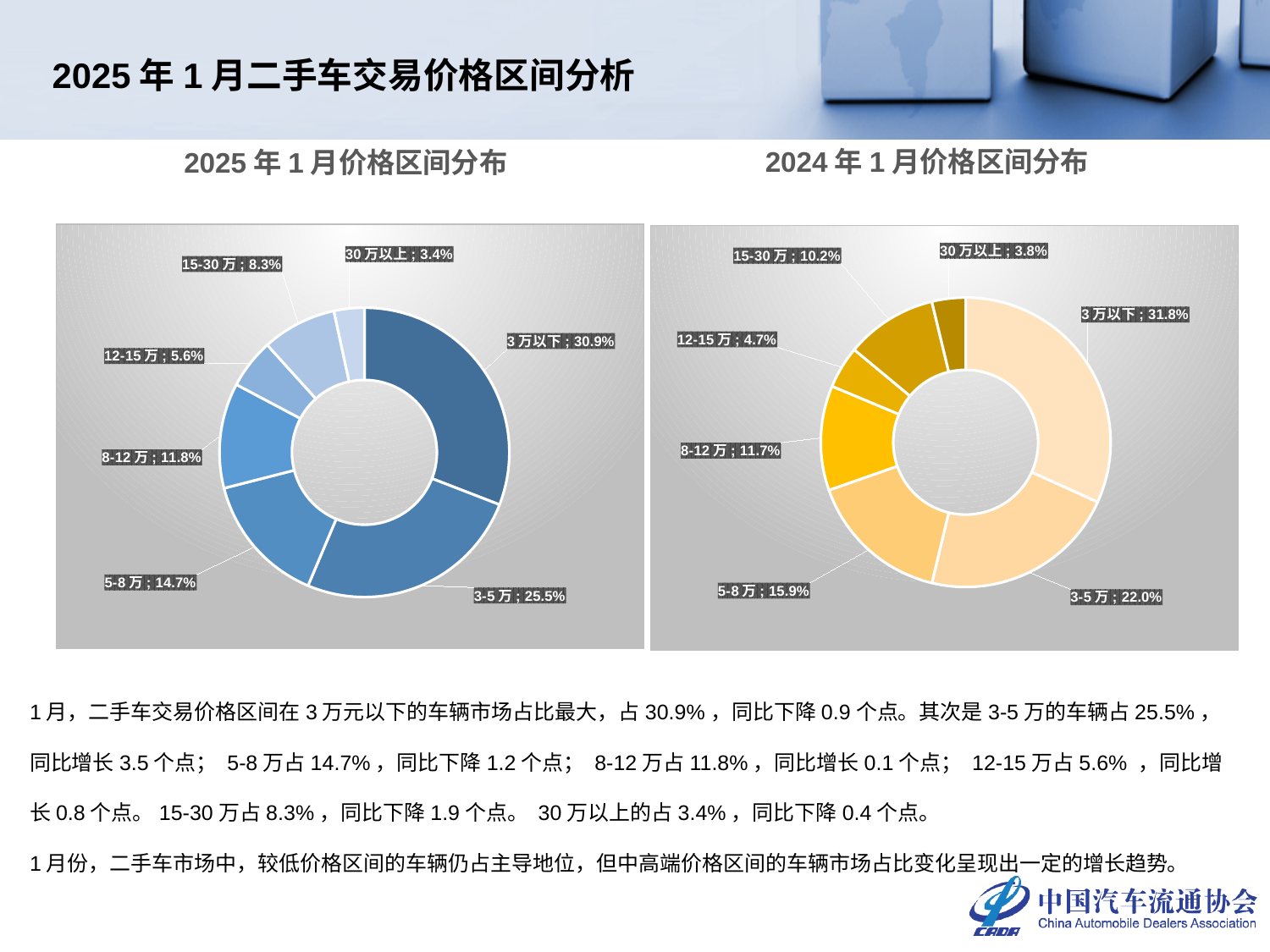

2025年1月二手车交易价格区间分析
2024年1月价格区间分布
2025年1月价格区间分布

### Chart

| Category | 2025年1月 |
|---|---|
| 3万以下 | 0.30889074341830747 |
| 3-5万 | 0.2546991295572095 |
| 5-8万 | 0.1465002765620906 |
| 8-12万 | 0.11750007277949753 |
| 12-15万 | 0.055501644816644186 |
| 15-30万 | 0.08309963028015255 |
| 30万以上 | 0.033808502586098146 |

### Chart

| Category | 2024年1月 |
|---|---|
| 3万以下 | 0.317918803016426 |
| 3-5万 | 0.21957253032261378 |
| 5-8万 | 0.15879462795415444 |
| 8-12万 | 0.11695070488842477 |
| 12-15万 | 0.047163754953906206 |
| 15-30万 | 0.10202264887397605 |
| 30万以上 | 0.03757692999049877 |
1月，二手车交易价格区间在3万元以下的车辆市场占比最大，占30.9%，同比下降0.9个点。其次是3-5万的车辆占25.5%，同比增长3.5个点； 5-8万占14.7%，同比下降1.2个点； 8-12万占11.8%，同比增长0.1个点； 12-15万占5.6% ，同比增长0.8个点。15-30万占8.3%，同比下降1.9个点。 30万以上的占3.4%，同比下降0.4个点。
1月份，二手车市场中，较低价格区间的车辆仍占主导地位，但中高端价格区间的车辆市场占比变化呈现出一定的增长趋势。